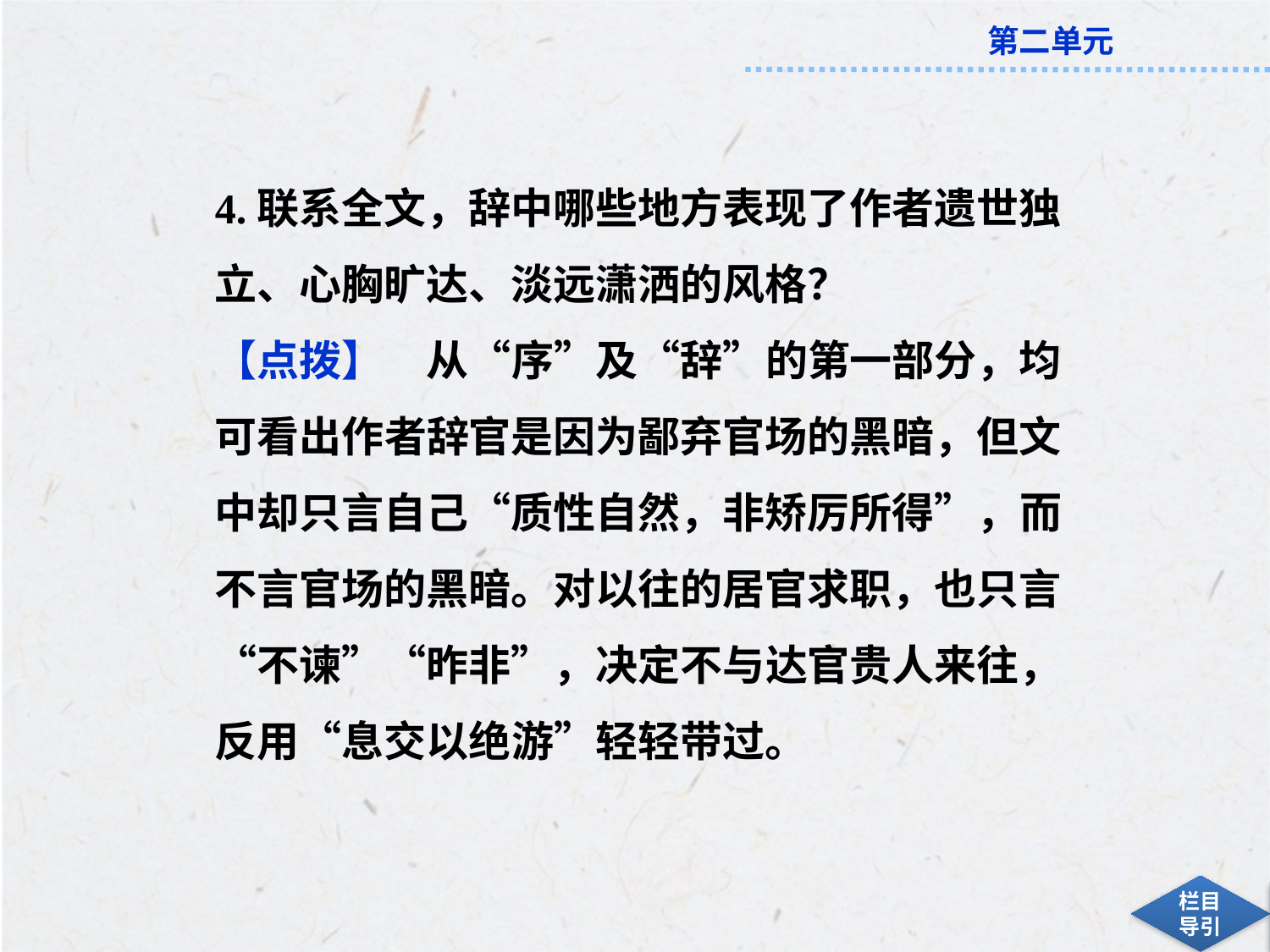

4.联系全文，辞中哪些地方表现了作者遗世独立、心胸旷达、淡远潇洒的风格？
【点拨】　从“序”及“辞”的第一部分，均可看出作者辞官是因为鄙弃官场的黑暗，但文中却只言自己“质性自然，非矫厉所得”，而不言官场的黑暗。对以往的居官求职，也只言“不谏”“昨非”，决定不与达官贵人来往，反用“息交以绝游”轻轻带过。